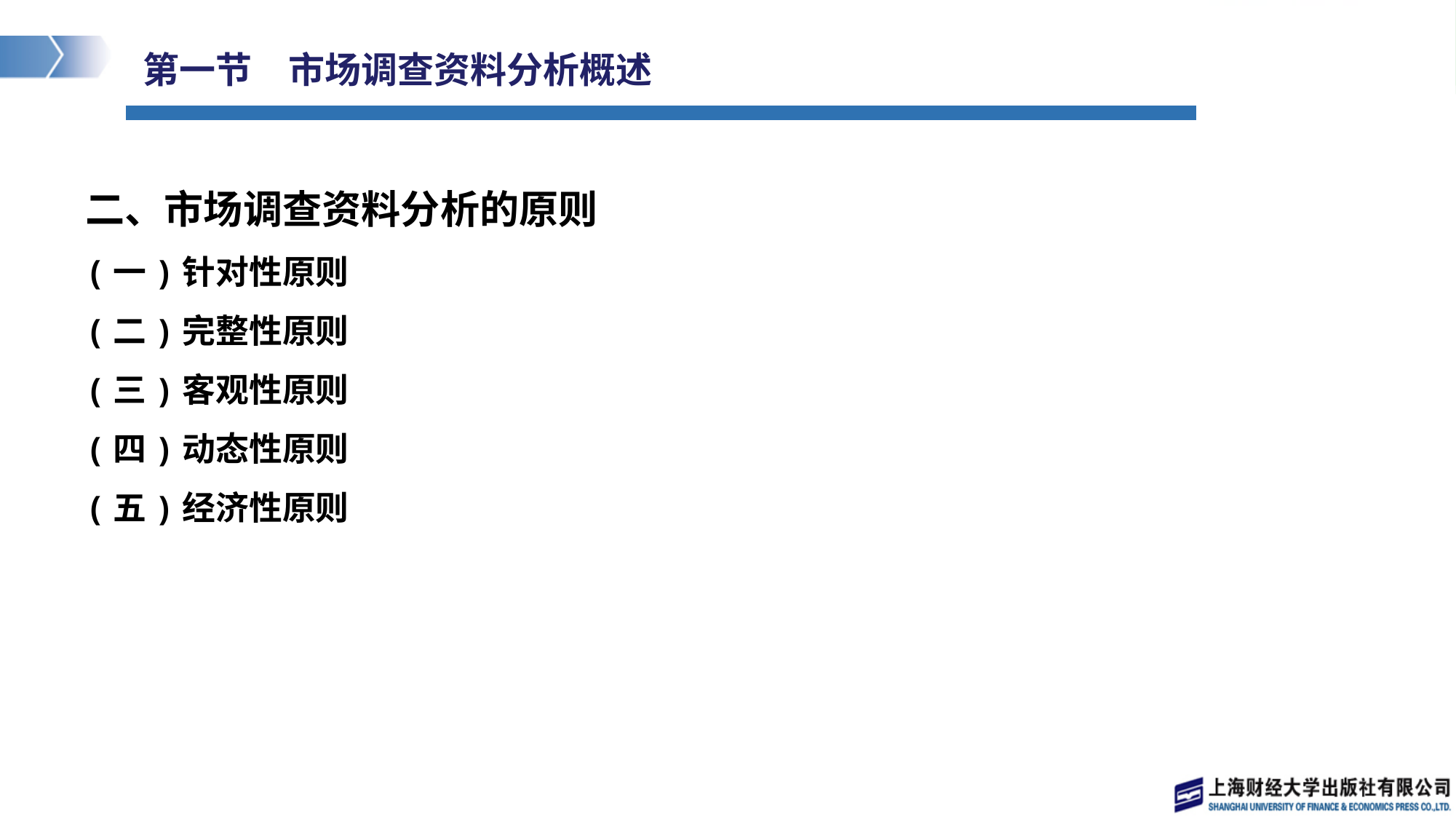

# 第一节　市场调查资料分析概述
二、市场调查资料分析的原则
(一)针对性原则
(二)完整性原则
(三)客观性原则
(四)动态性原则
(五)经济性原则